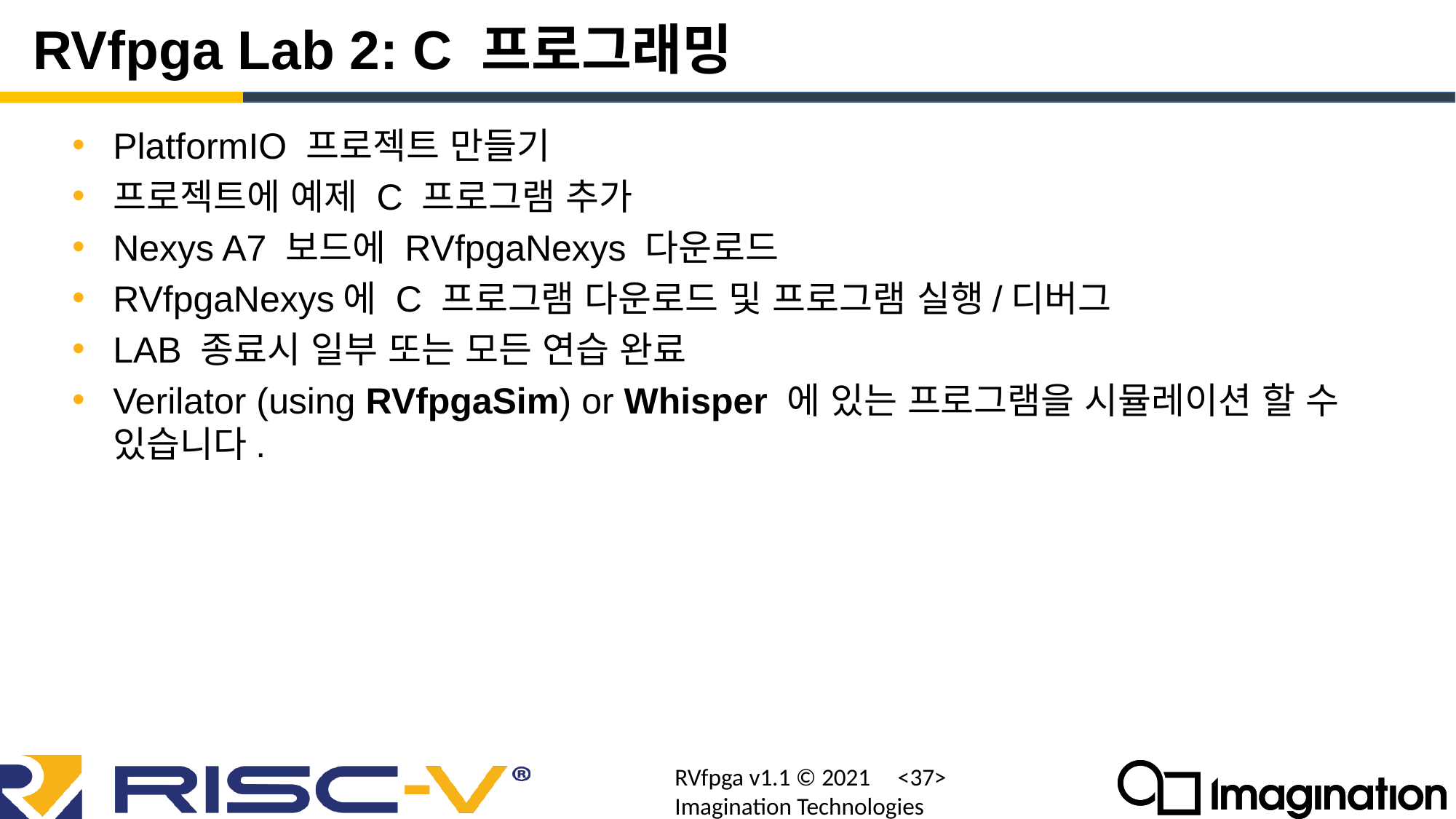

# RVfpga Lab 2: C 프로그래밍
PlatformIO 프로젝트 만들기
프로젝트에 예제 C 프로그램 추가
Nexys A7 보드에 RVfpgaNexys 다운로드
RVfpgaNexys에 C 프로그램 다운로드 및 프로그램 실행/디버그
LAB 종료시 일부 또는 모든 연습 완료
Verilator (using RVfpgaSim) or Whisper 에 있는 프로그램을 시뮬레이션 할 수 있습니다.